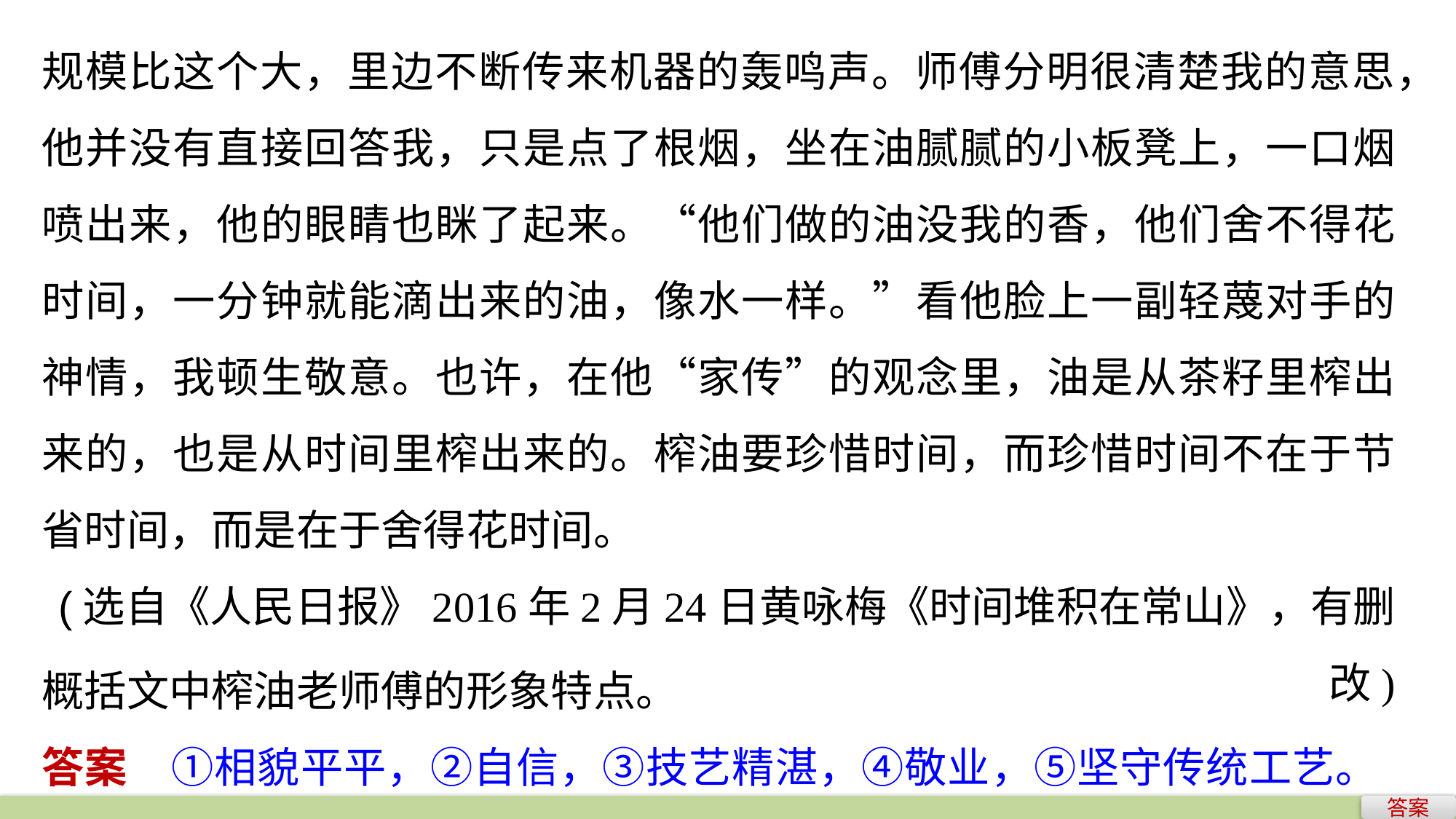

规模比这个大，里边不断传来机器的轰鸣声。师傅分明很清楚我的意思，他并没有直接回答我，只是点了根烟，坐在油腻腻的小板凳上，一口烟喷出来，他的眼睛也眯了起来。“他们做的油没我的香，他们舍不得花时间，一分钟就能滴出来的油，像水一样。”看他脸上一副轻蔑对手的神情，我顿生敬意。也许，在他“家传”的观念里，油是从茶籽里榨出来的，也是从时间里榨出来的。榨油要珍惜时间，而珍惜时间不在于节省时间，而是在于舍得花时间。
 (选自《人民日报》2016年2月24日黄咏梅《时间堆积在常山》，有删改)
概括文中榨油老师傅的形象特点。
答案　①相貌平平，②自信，③技艺精湛，④敬业，⑤坚守传统工艺。

答案